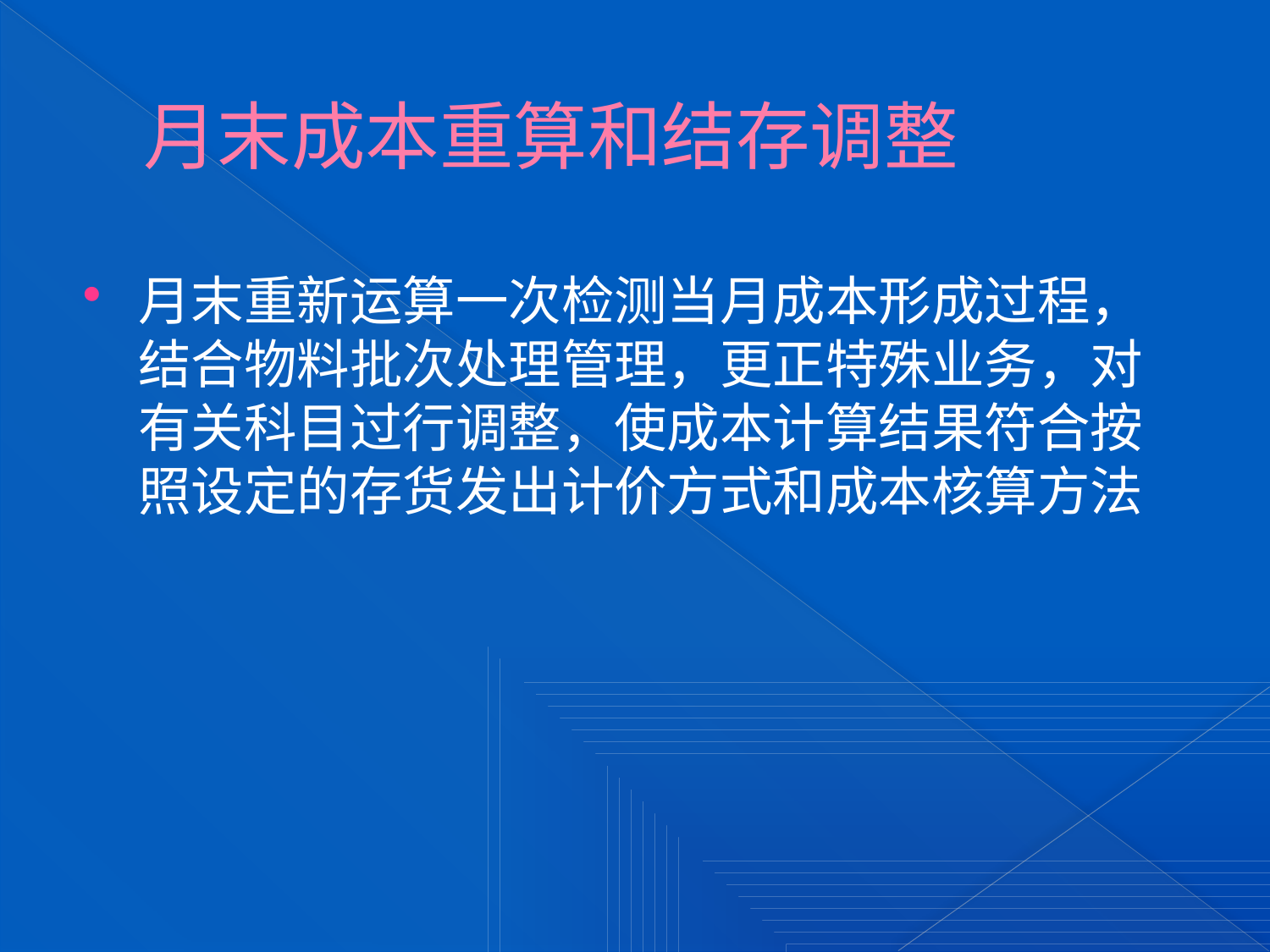

# 月末成本重算和结存调整
月末重新运算一次检测当月成本形成过程，结合物料批次处理管理，更正特殊业务，对有关科目过行调整，使成本计算结果符合按照设定的存货发出计价方式和成本核算方法